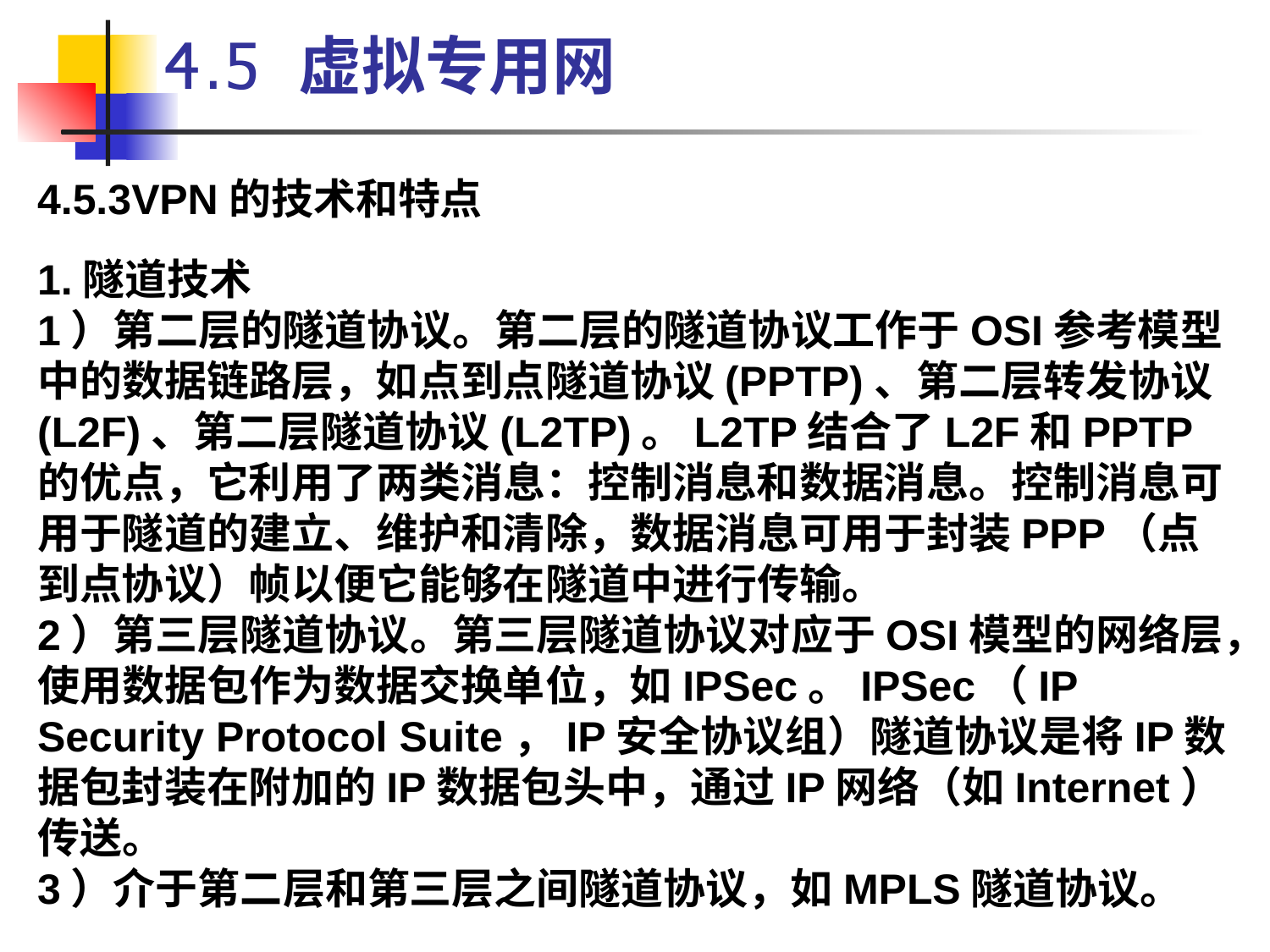

4.5 虚拟专用网
4.5.3VPN的技术和特点
1.隧道技术
1）第二层的隧道协议。第二层的隧道协议工作于OSI参考模型中的数据链路层，如点到点隧道协议(PPTP)、第二层转发协议(L2F)、第二层隧道协议(L2TP)。L2TP结合了L2F和PPTP的优点，它利用了两类消息：控制消息和数据消息。控制消息可用于隧道的建立、维护和清除，数据消息可用于封装PPP（点到点协议）帧以便它能够在隧道中进行传输。
2）第三层隧道协议。第三层隧道协议对应于OSI模型的网络层，使用数据包作为数据交换单位，如IPSec。IPSec（IP Security Protocol Suite，IP安全协议组）隧道协议是将IP数据包封装在附加的IP数据包头中，通过IP网络（如Internet）传送。
3）介于第二层和第三层之间隧道协议，如MPLS隧道协议。